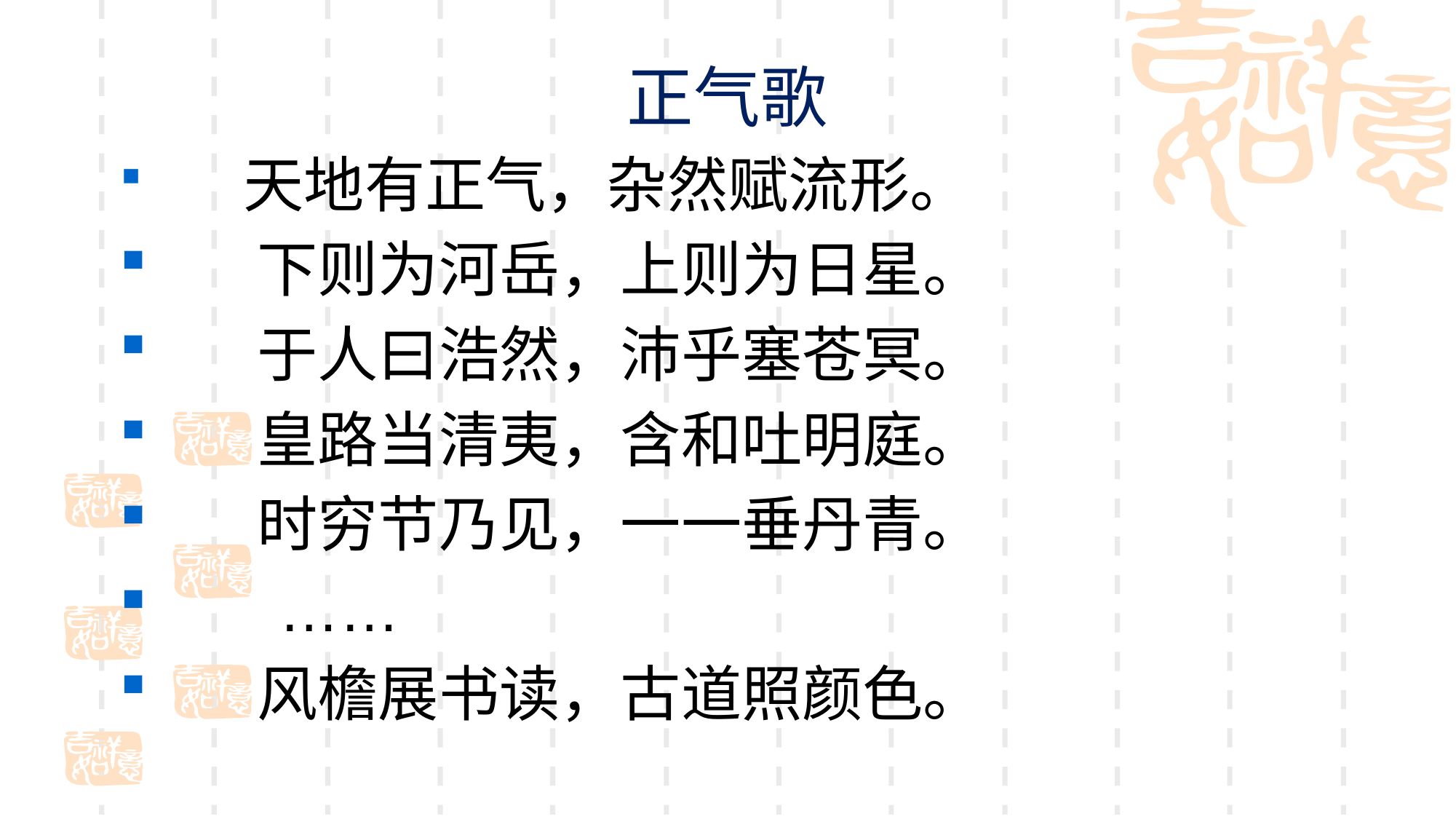

# 正气歌
      天地有正气，杂然赋流形。
      下则为河岳，上则为日星。
      于人曰浩然，沛乎塞苍冥。
      皇路当清夷，含和吐明庭。
      时穷节乃见，一一垂丹青。
       ……
      风檐展书读，古道照颜色。